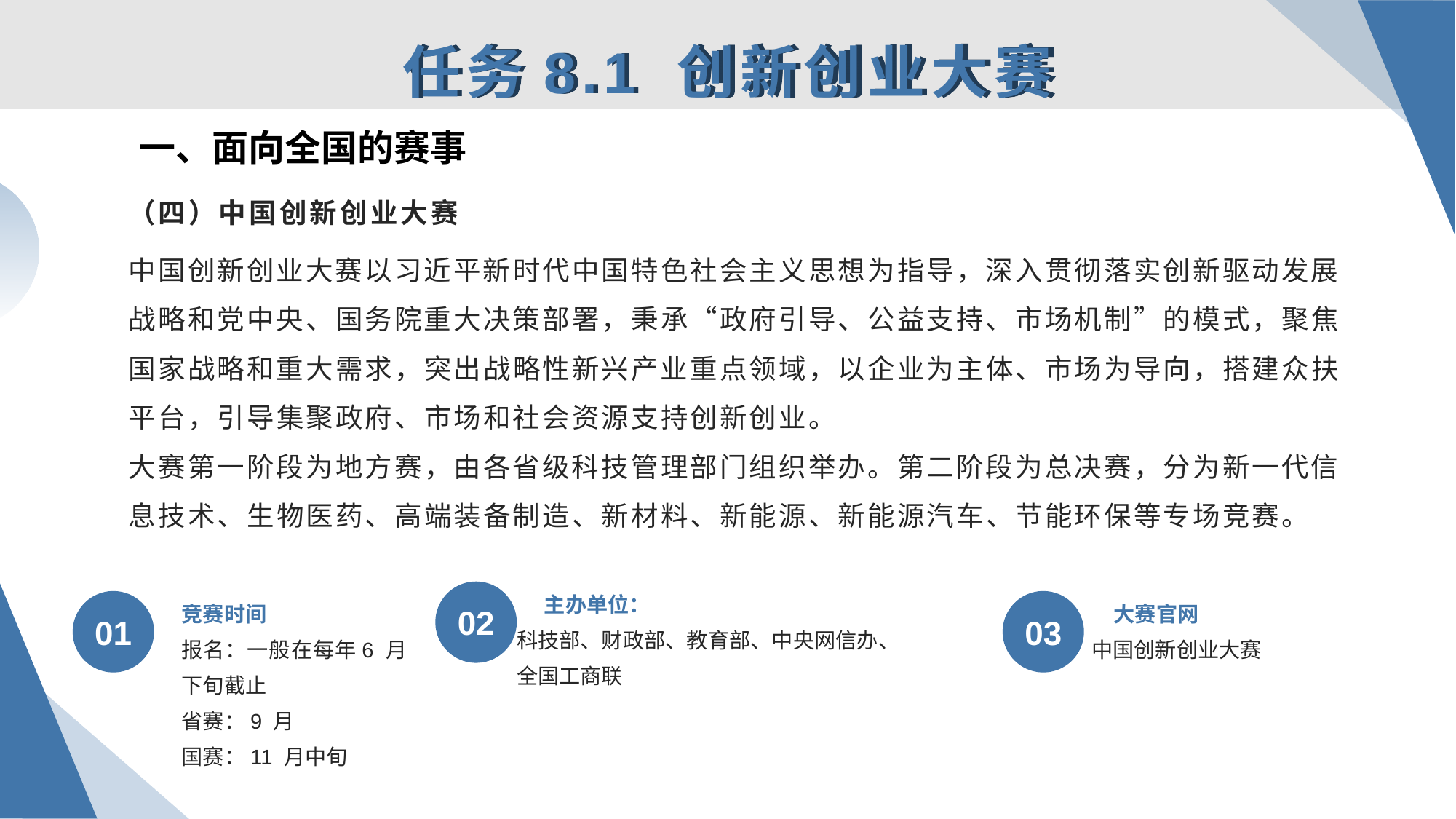

任务8.1 创新创业大赛
一、面向全国的赛事

# （四）中国创新创业大赛
中国创新创业大赛以习近平新时代中国特色社会主义思想为指导，深入贯彻落实创新驱动发展战略和党中央、国务院重大决策部署，秉承“政府引导、公益支持、市场机制”的模式，聚焦国家战略和重大需求，突出战略性新兴产业重点领域，以企业为主体、市场为导向，搭建众扶平台，引导集聚政府、市场和社会资源支持创新创业。
大赛第一阶段为地方赛，由各省级科技管理部门组织举办。第二阶段为总决赛，分为新一代信息技术、生物医药、高端装备制造、新材料、新能源、新能源汽车、节能环保等专场竞赛。
主办单位：
竞赛时间
大赛官网
02
01
03
科技部、财政部、教育部、中央网信办、
全国工商联
中国创新创业大赛
报名：一般在每年6 月下旬截止
省赛：9 月
国赛：11 月中旬